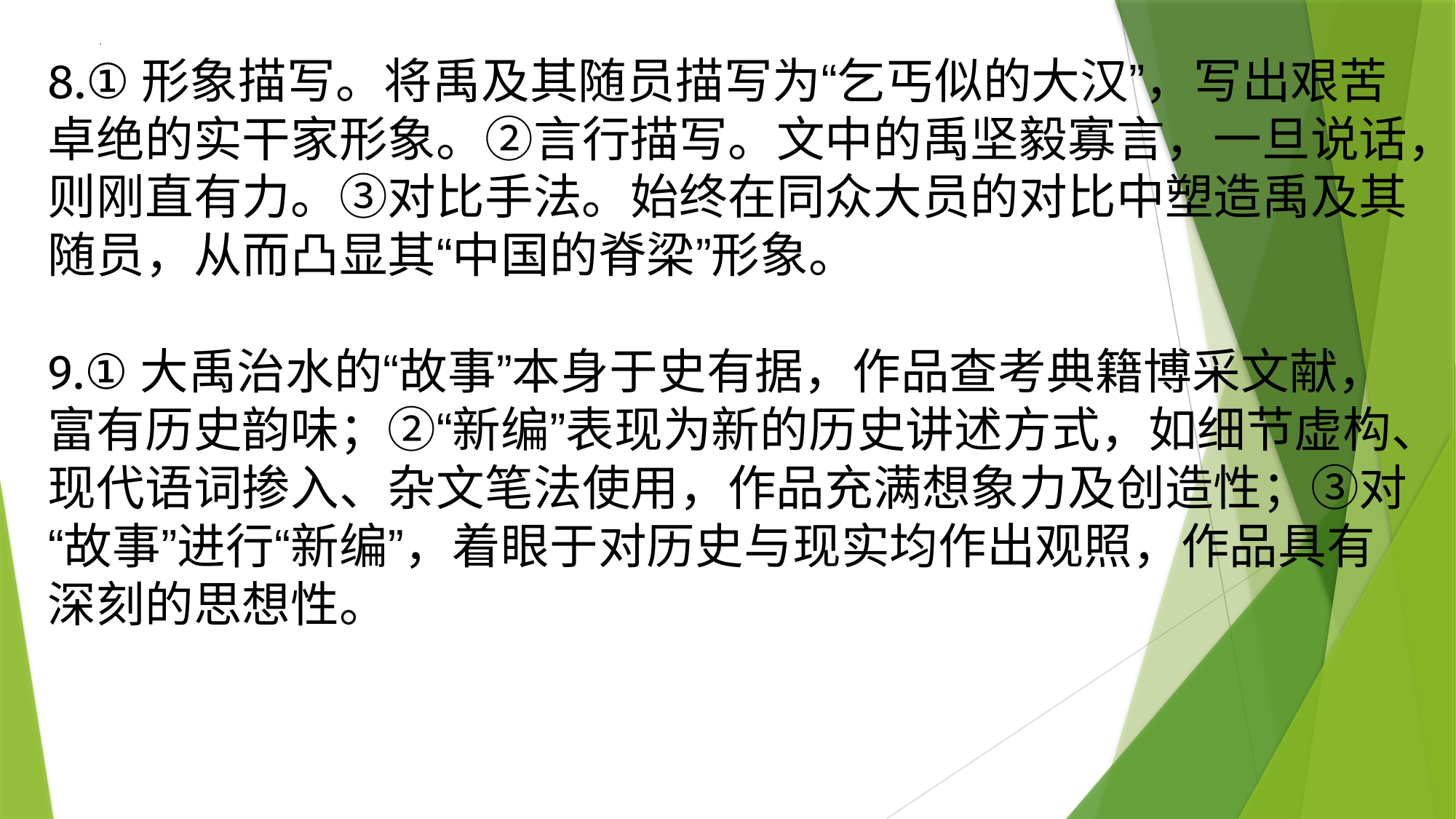

8.①形象描写。将禹及其随员描写为“乞丐似的大汉”，写出艰苦卓绝的实干家形象。②言行描写。文中的禹坚毅寡言，一旦说话，则刚直有力。③对比手法。始终在同众大员的对比中塑造禹及其随员，从而凸显其“中国的脊梁”形象。

9.①大禹治水的“故事”本身于史有据，作品查考典籍博采文献，富有历史韵味；②“新编”表现为新的历史讲述方式，如细节虚构、现代语词掺入、杂文笔法使用，作品充满想象力及创造性；③对“故事”进行“新编”，着眼于对历史与现实均作出观照，作品具有深刻的思想性。